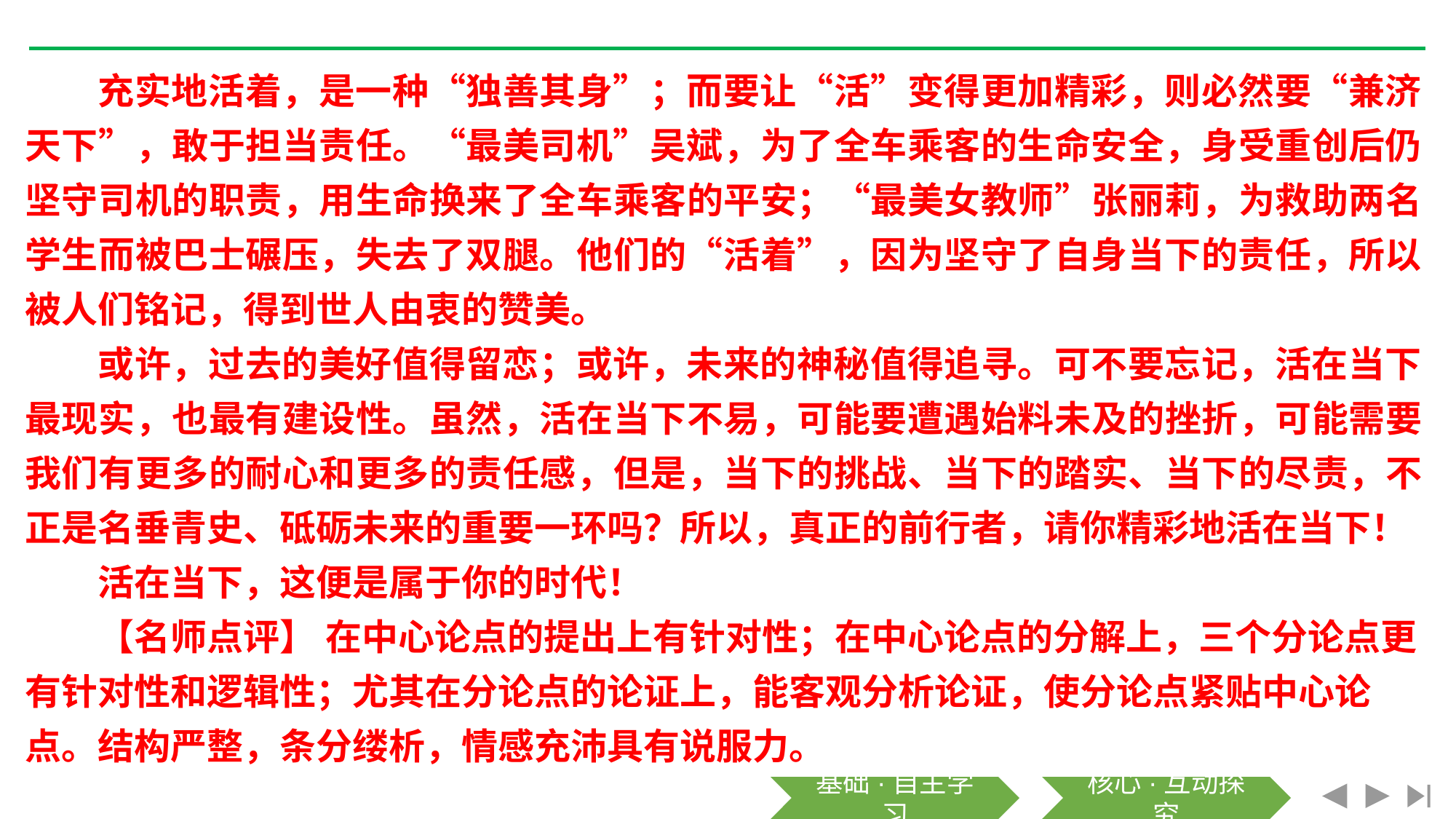

充实地活着，是一种“独善其身”；而要让“活”变得更加精彩，则必然要“兼济天下”，敢于担当责任。“最美司机”吴斌，为了全车乘客的生命安全，身受重创后仍坚守司机的职责，用生命换来了全车乘客的平安；“最美女教师”张丽莉，为救助两名学生而被巴士碾压，失去了双腿。他们的“活着”，因为坚守了自身当下的责任，所以被人们铭记，得到世人由衷的赞美。
或许，过去的美好值得留恋；或许，未来的神秘值得追寻。可不要忘记，活在当下最现实，也最有建设性。虽然，活在当下不易，可能要遭遇始料未及的挫折，可能需要我们有更多的耐心和更多的责任感，但是，当下的挑战、当下的踏实、当下的尽责，不正是名垂青史、砥砺未来的重要一环吗？所以，真正的前行者，请你精彩地活在当下！
活在当下，这便是属于你的时代！
【名师点评】 在中心论点的提出上有针对性；在中心论点的分解上，三个分论点更有针对性和逻辑性；尤其在分论点的论证上，能客观分析论证，使分论点紧贴中心论点。结构严整，条分缕析，情感充沛具有说服力。